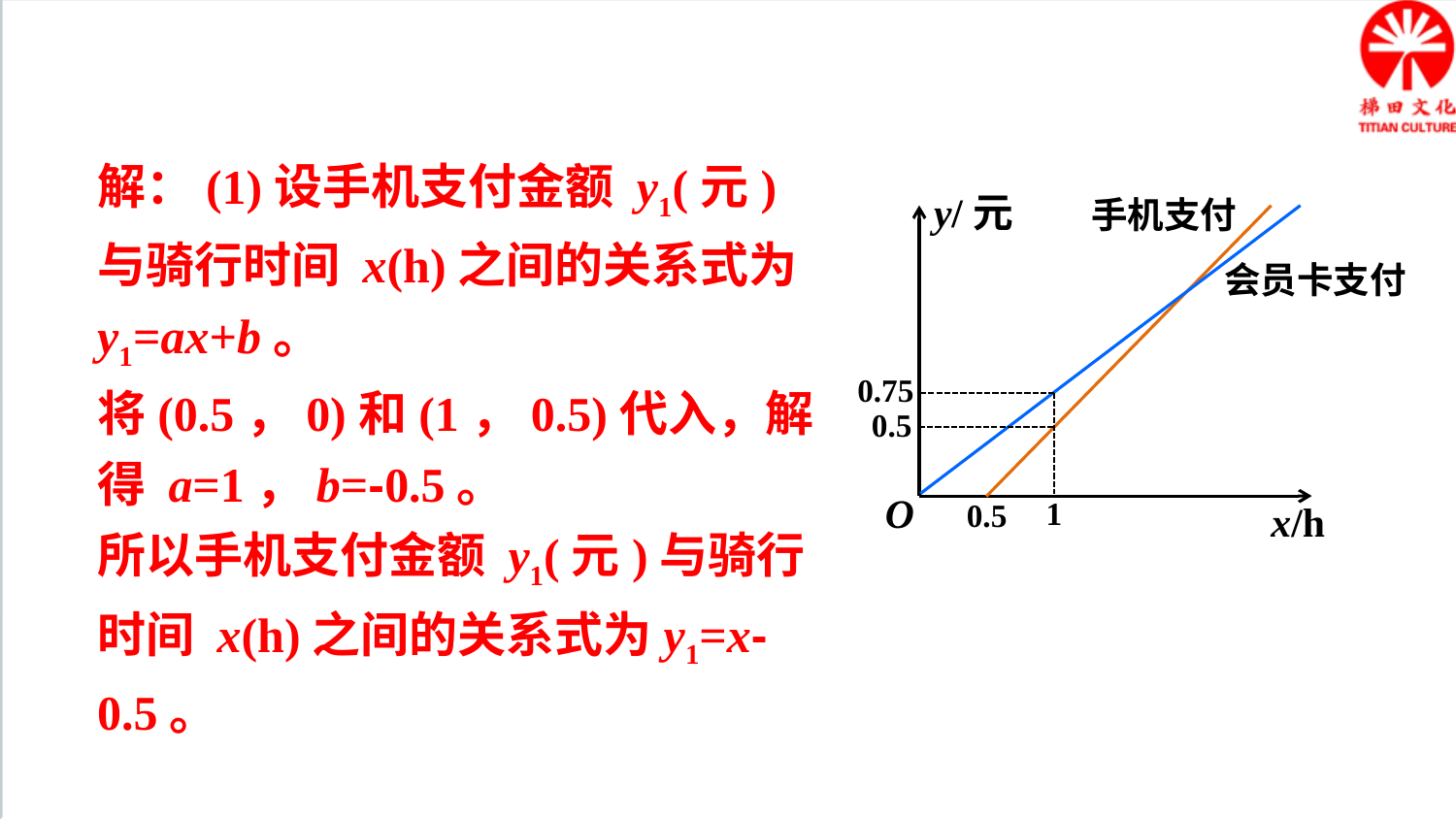

解：(1)设手机支付金额 y1(元)与骑行时间 x(h)之间的关系式为y1=ax+b。
将(0.5，0)和(1，0.5)代入，解得 a=1，b=-0.5。
所以手机支付金额 y1(元)与骑行时间 x(h)之间的关系式为y1=x-0.5。
y/元
手机支付
会员卡支付
O
x/h
0.75
0.5
1
0.5